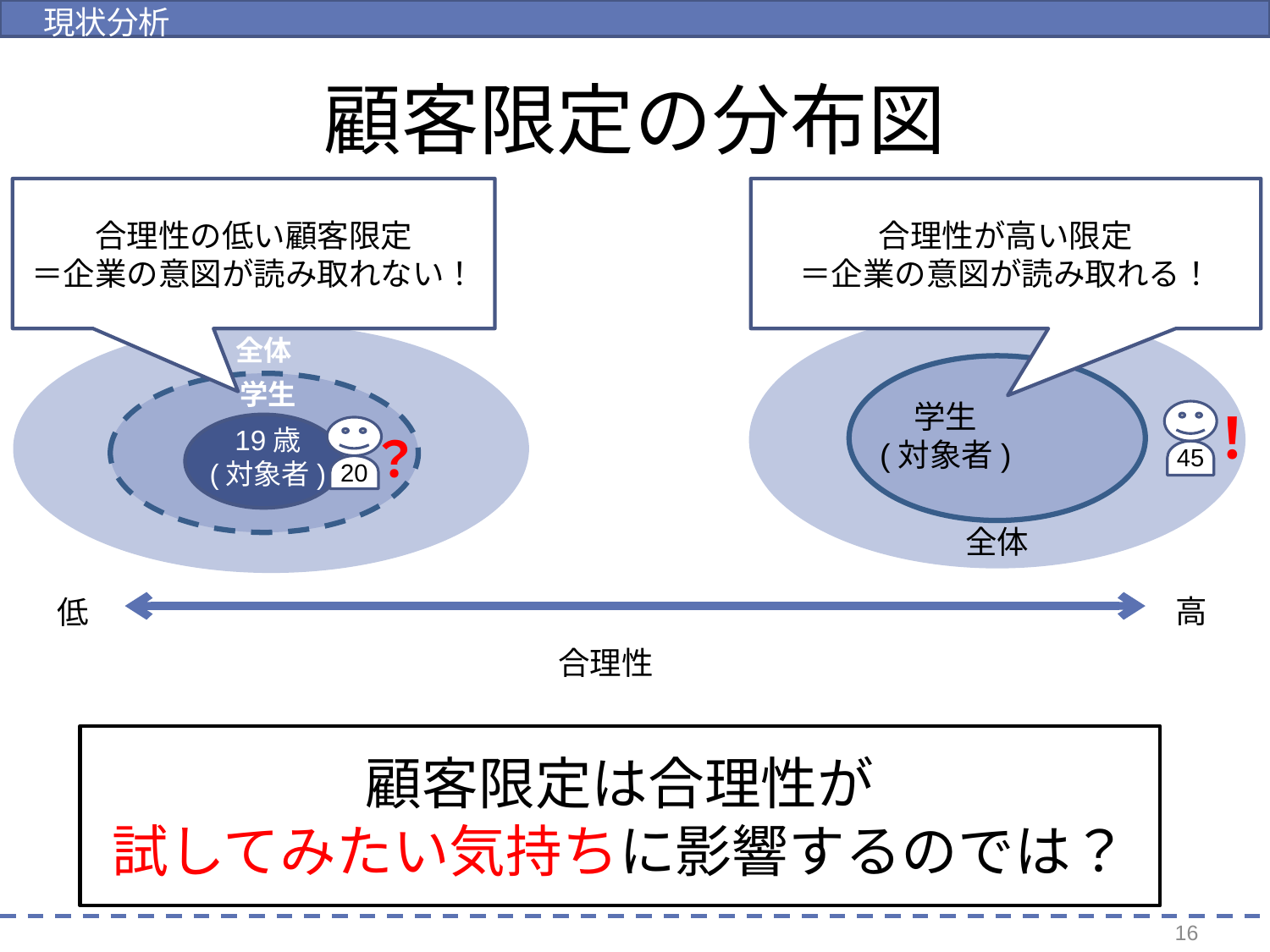

現状分析
# 顧客限定の分布図
合理性の低い顧客限定
＝企業の意図が読み取れない！
合理性が高い限定
＝企業の意図が読み取れる！

！

45

？
20
全体

学生

学生
(対象者)
19歳
(対象者)

全体
高
低
合理性
顧客限定は合理性が
試してみたい気持ちに影響するのでは？